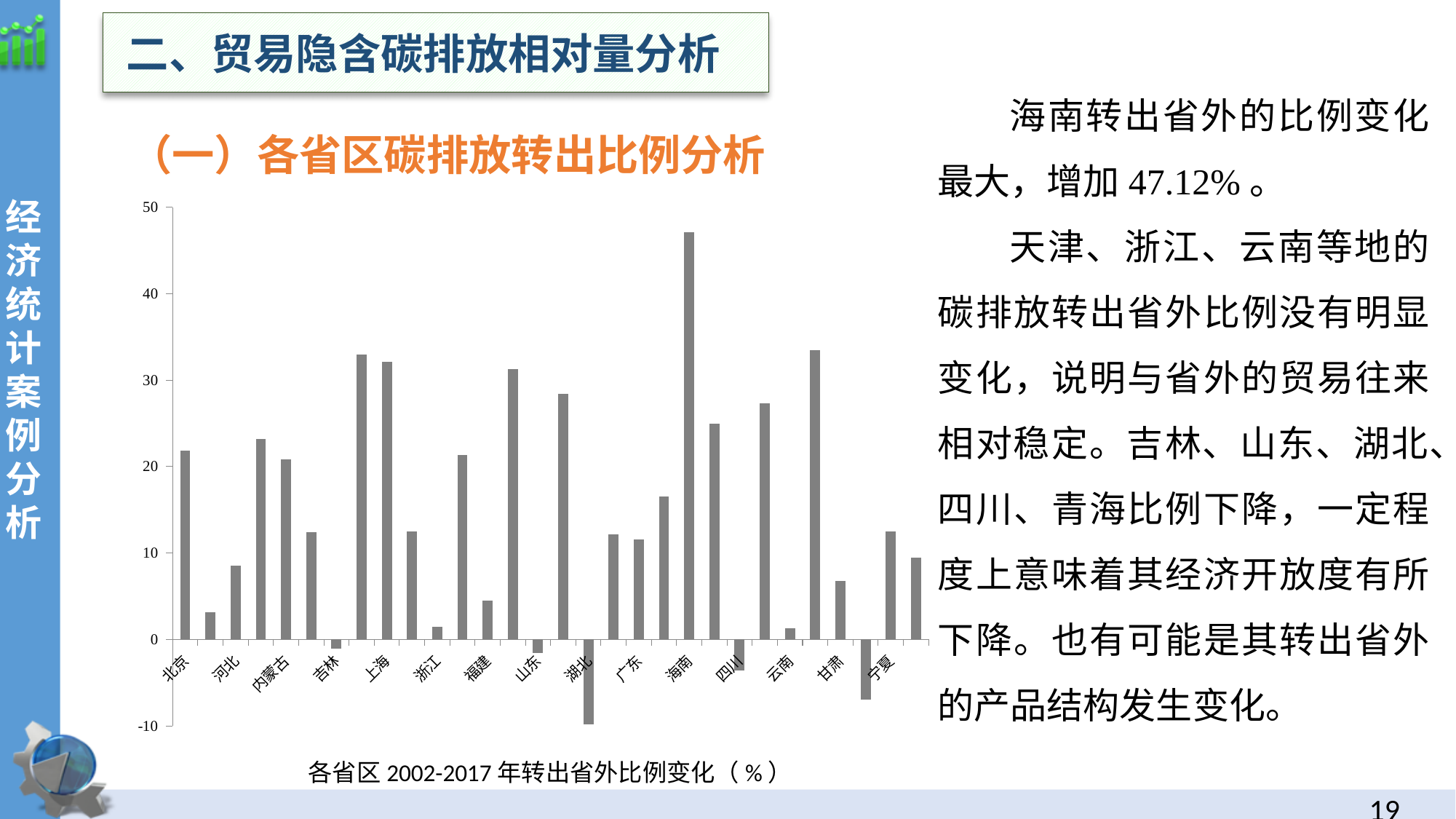

二、贸易隐含碳排放相对量分析
      海南转出省外的比例变化最大，增加47.12%。
      天津、浙江、云南等地的碳排放转出省外比例没有明显变化，说明与省外的贸易往来相对稳定。吉林、山东、湖北、四川、青海比例下降，一定程度上意味着其经济开放度有所下降。也有可能是其转出省外的产品结构发生变化。
 （一）各省区碳排放转出比例分析

经
济统计案例分析

### Chart

| Category |  |
|---|---|
|  北京 | 21.8183876272493 |
|  天津 | 3.18027055466811 |
|  河北 | 8.57489104756938 |
|  山西 | 23.2225352575473 |
|  内蒙古 | 20.8626105858017 |
|  辽宁 | 12.4346280910856 |
|  吉林 | -1.04401982426535 |
|  黑龙江 | 32.995092568019 |
|  上海 | 32.1269364872307 |
|  江苏 | 12.499885828663 |
|  浙江 | 1.47846354125618 |
|  安徽 | 21.3554810097943 |
|  福建 | 4.46908087890682 |
|  江西 | 31.2658653797911 |
|  山东 | -1.53688923050467 |
|  河南 | 28.4451570132682 |
|  湖北 | -9.79437077781488 |
|  湖南 | 12.1730471319766 |
|  广东 | 11.5256081750998 |
|  广西 | 16.5049431571974 |
|  海南 | 47.1210708021086 |
|  重庆 | 24.971823301506 |
|  四川 | -3.62675387838285 |
|  贵州 | 27.29069090978 |
|  云南 | 1.33310556073879 |
|  陕西 | 33.475888381949 |
|  甘肃 | 6.77149768588676 |
|  青海 | -6.95728408805063 |
|  宁夏 | 12.5281000426146 |
|  新疆 | 9.41836613688106 |
各省区2002-2017年转出省外比例变化（%）
19